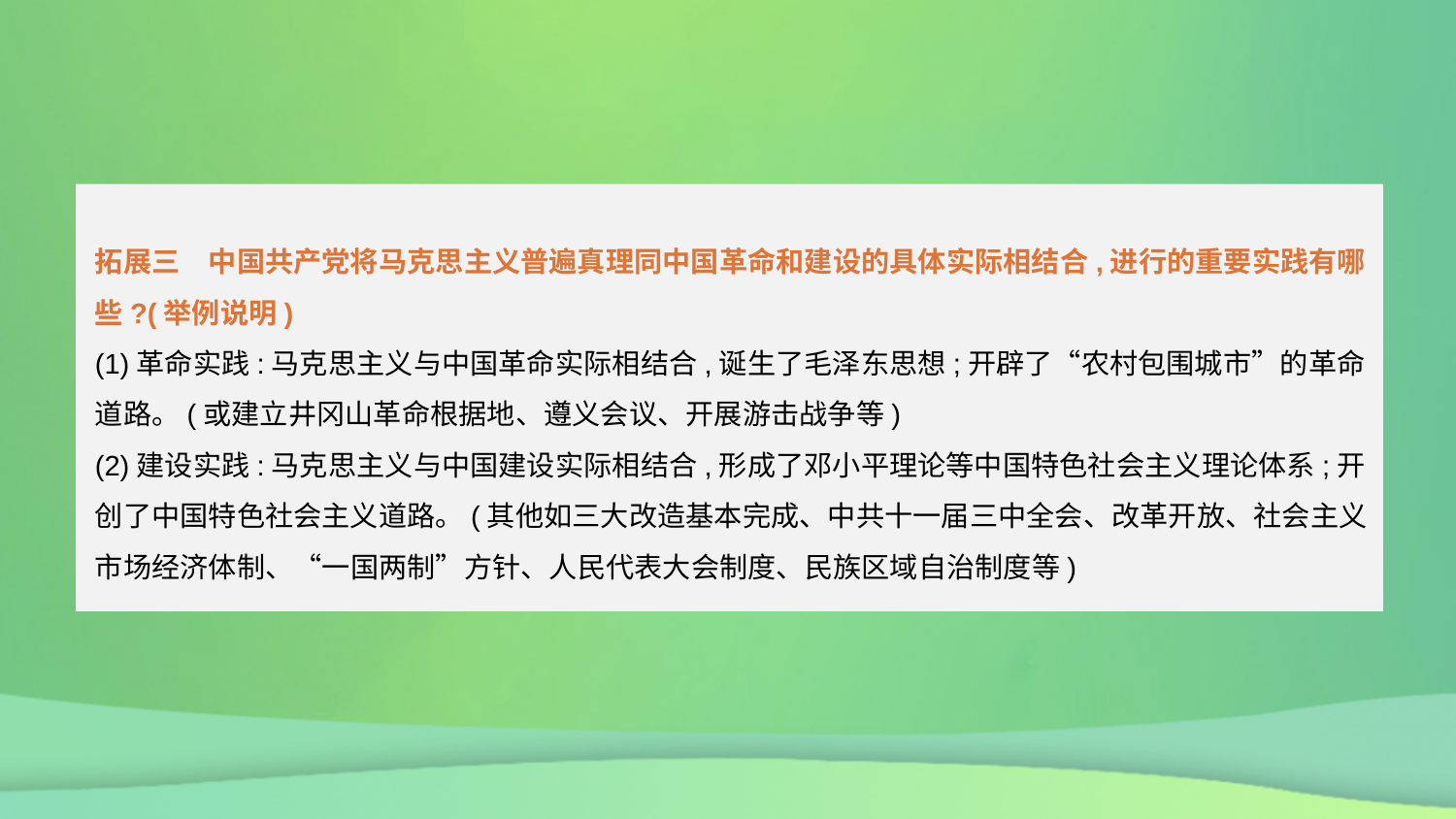

拓展三　中国共产党将马克思主义普遍真理同中国革命和建设的具体实际相结合,进行的重要实践有哪些?(举例说明)
(1)革命实践:马克思主义与中国革命实际相结合,诞生了毛泽东思想;开辟了“农村包围城市”的革命道路。(或建立井冈山革命根据地、遵义会议、开展游击战争等)
(2)建设实践:马克思主义与中国建设实际相结合,形成了邓小平理论等中国特色社会主义理论体系;开创了中国特色社会主义道路。(其他如三大改造基本完成、中共十一届三中全会、改革开放、社会主义市场经济体制、“一国两制”方针、人民代表大会制度、民族区域自治制度等)